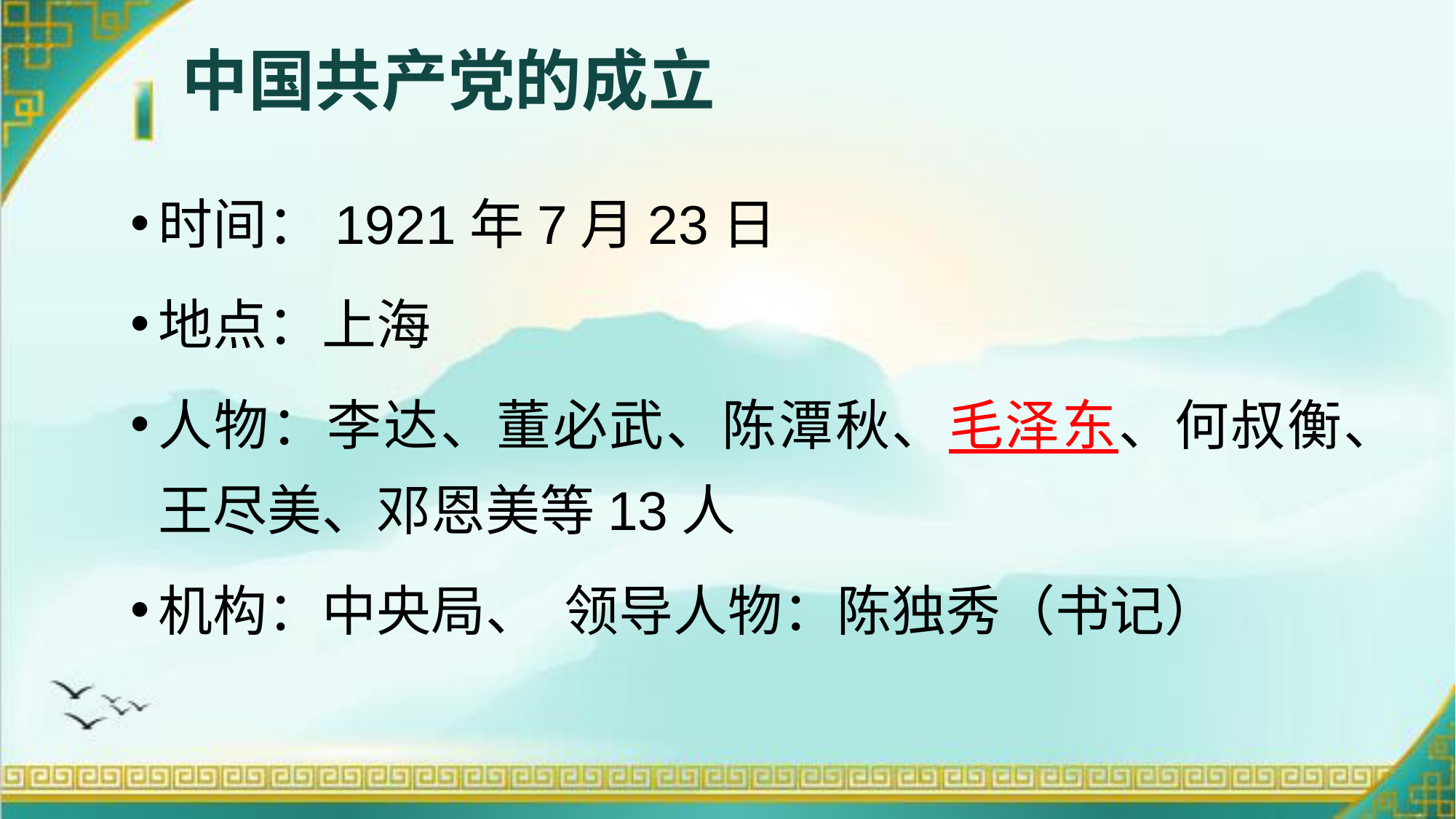

# 中国共产党的成立
时间：1921年7月23日
地点：上海
人物：李达、董必武、陈潭秋、毛泽东、何叔衡、王尽美、邓恩美等13人
机构：中央局、  领导人物：陈独秀（书记）